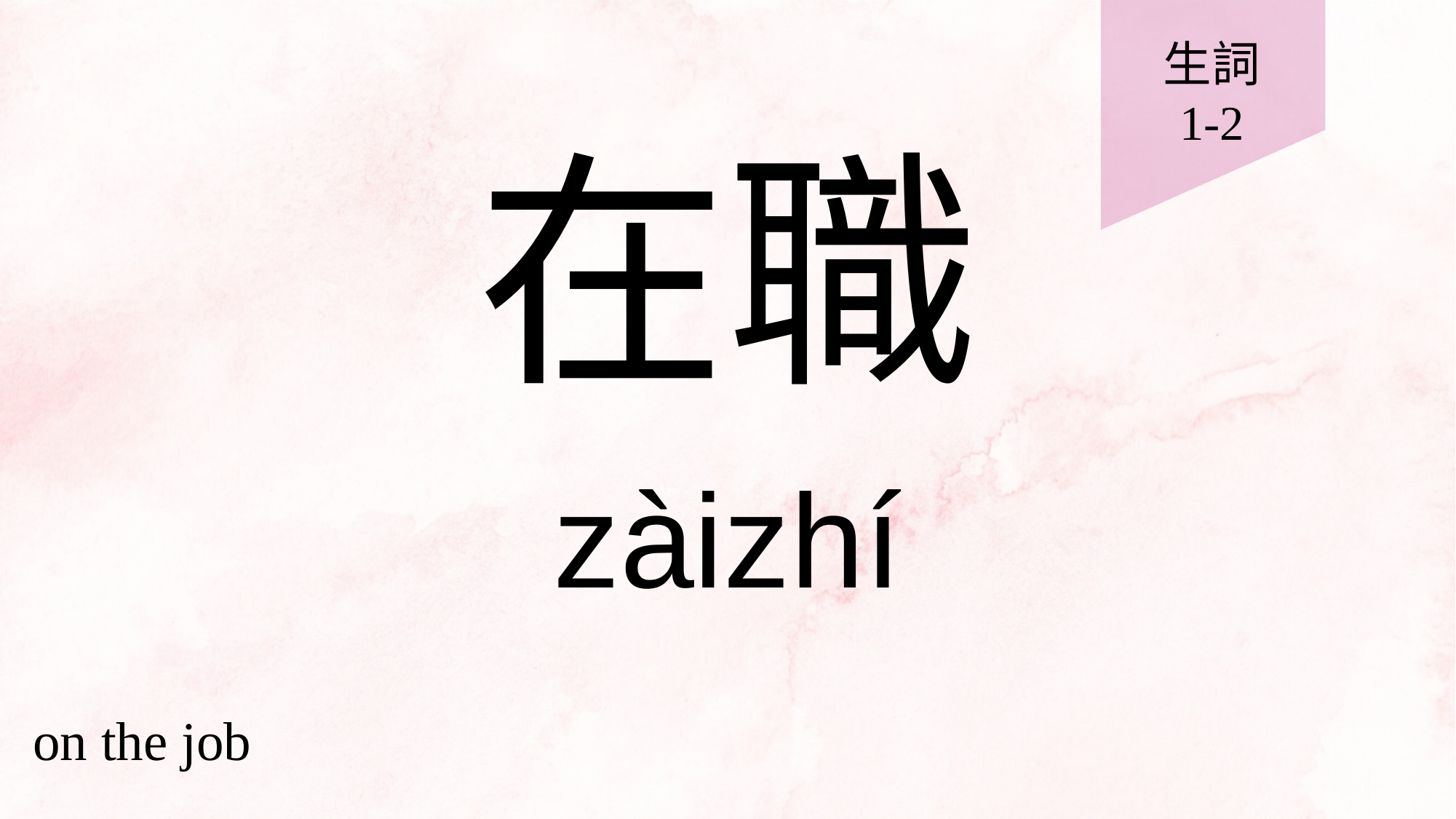

生詞
1-2
# 在職
zàizhí
on the job